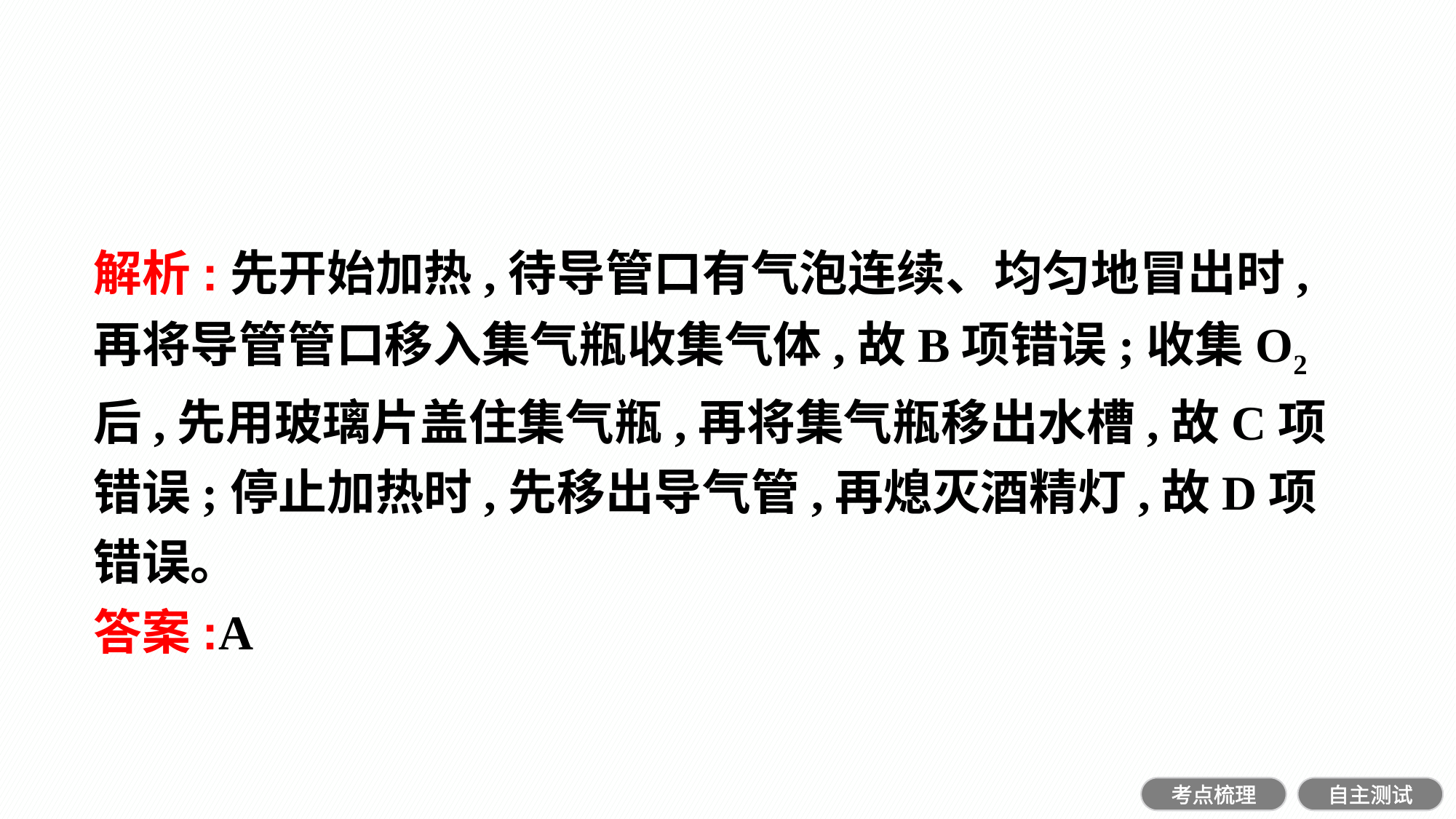

解析:先开始加热,待导管口有气泡连续、均匀地冒出时,再将导管管口移入集气瓶收集气体,故B项错误;收集O2后,先用玻璃片盖住集气瓶,再将集气瓶移出水槽,故C项错误;停止加热时,先移出导气管,再熄灭酒精灯,故D项错误。
答案:A